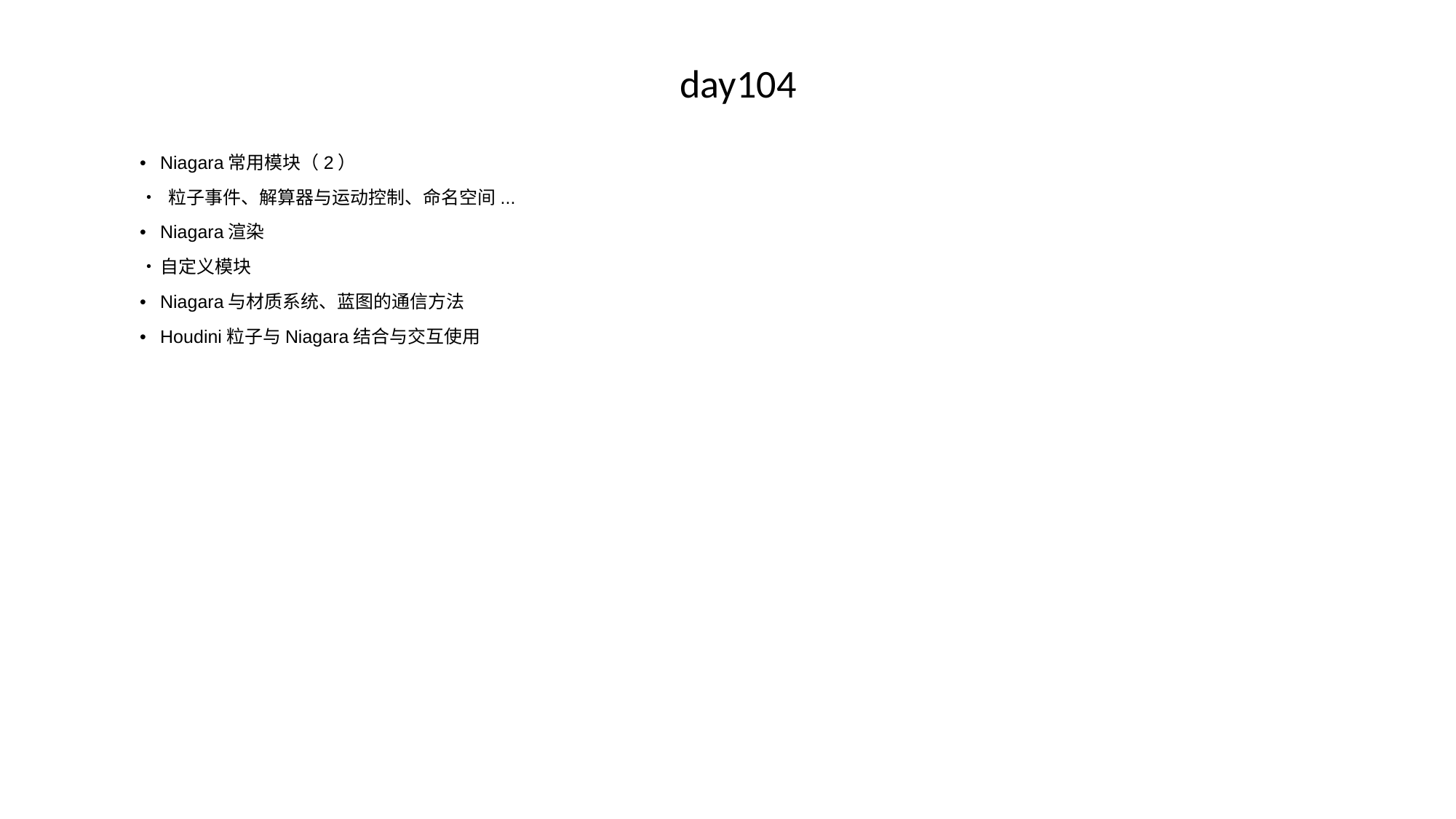

day104
•	Niagara常用模块（2）
•	 粒子事件、解算器与运动控制、命名空间...
•	Niagara渲染
•	自定义模块
•	Niagara与材质系统、蓝图的通信方法
•	Houdini粒子与Niagara结合与交互使用